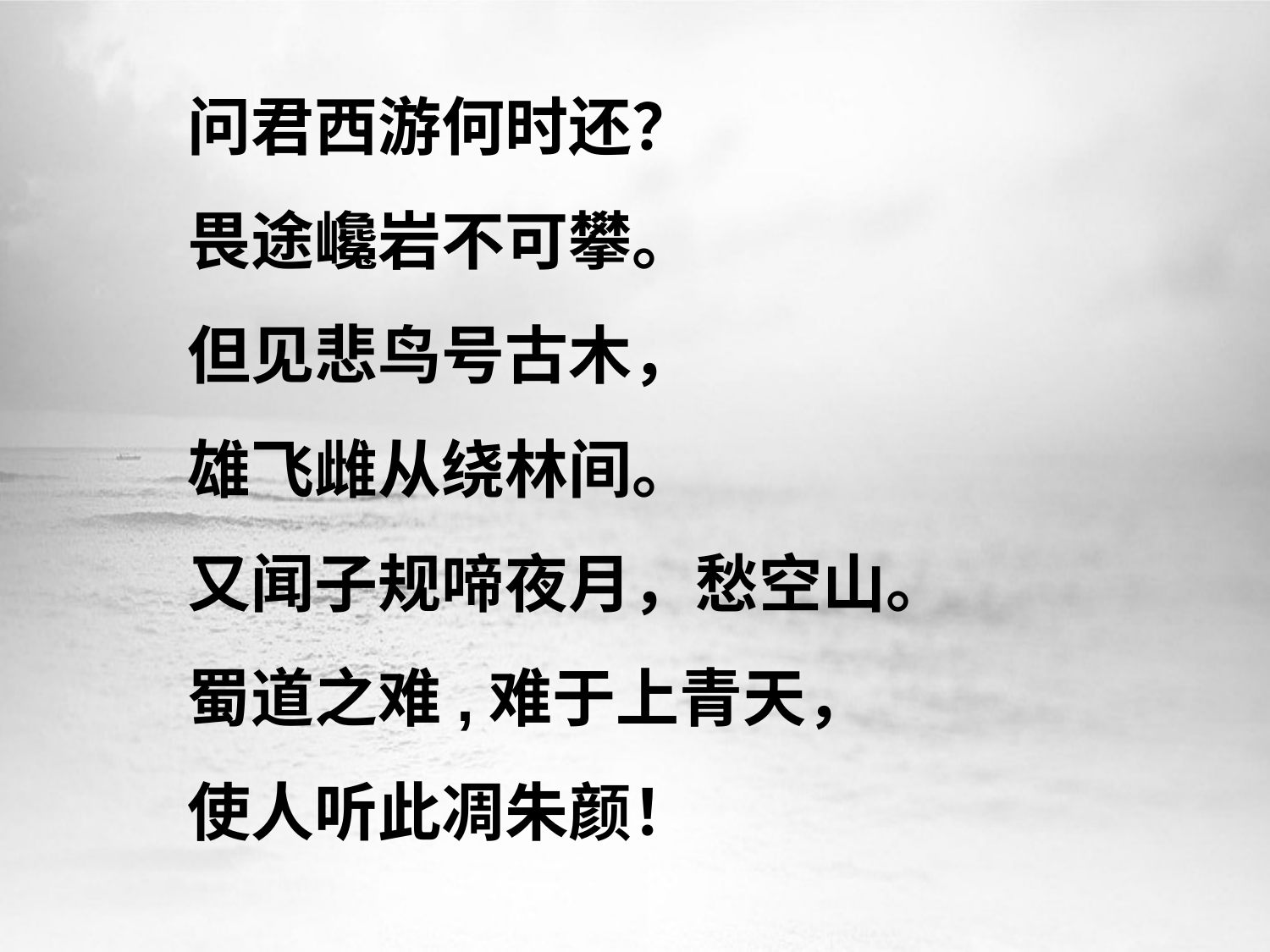

问君西游何时还？
畏途巉岩不可攀。
但见悲鸟号古木，
雄飞雌从绕林间。
又闻子规啼夜月，愁空山。
蜀道之难,难于上青天，
使人听此凋朱颜！